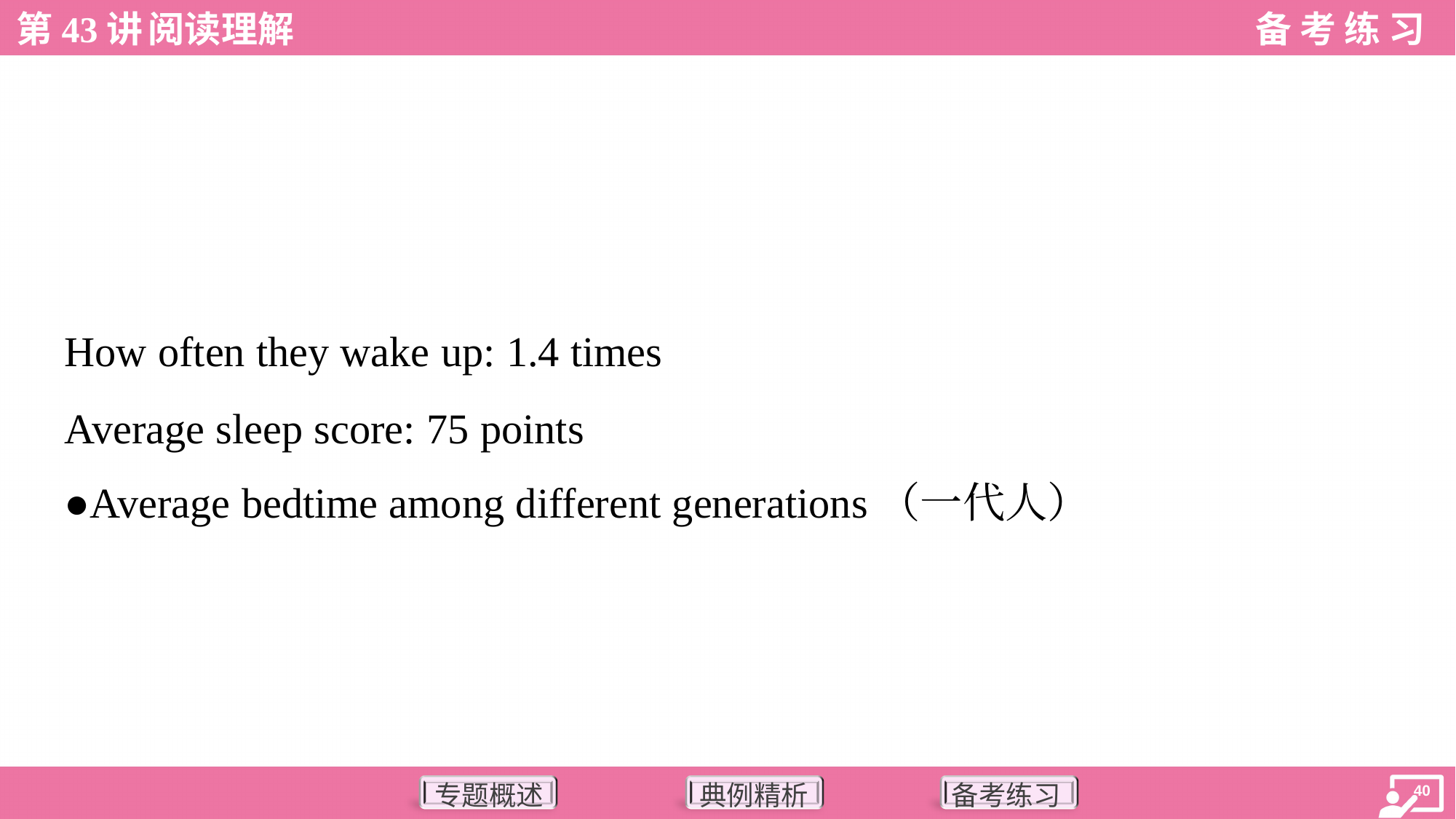

How often they wake up: 1.4 times
Average sleep score: 75 points
●Average bedtime among different generations（一代人）